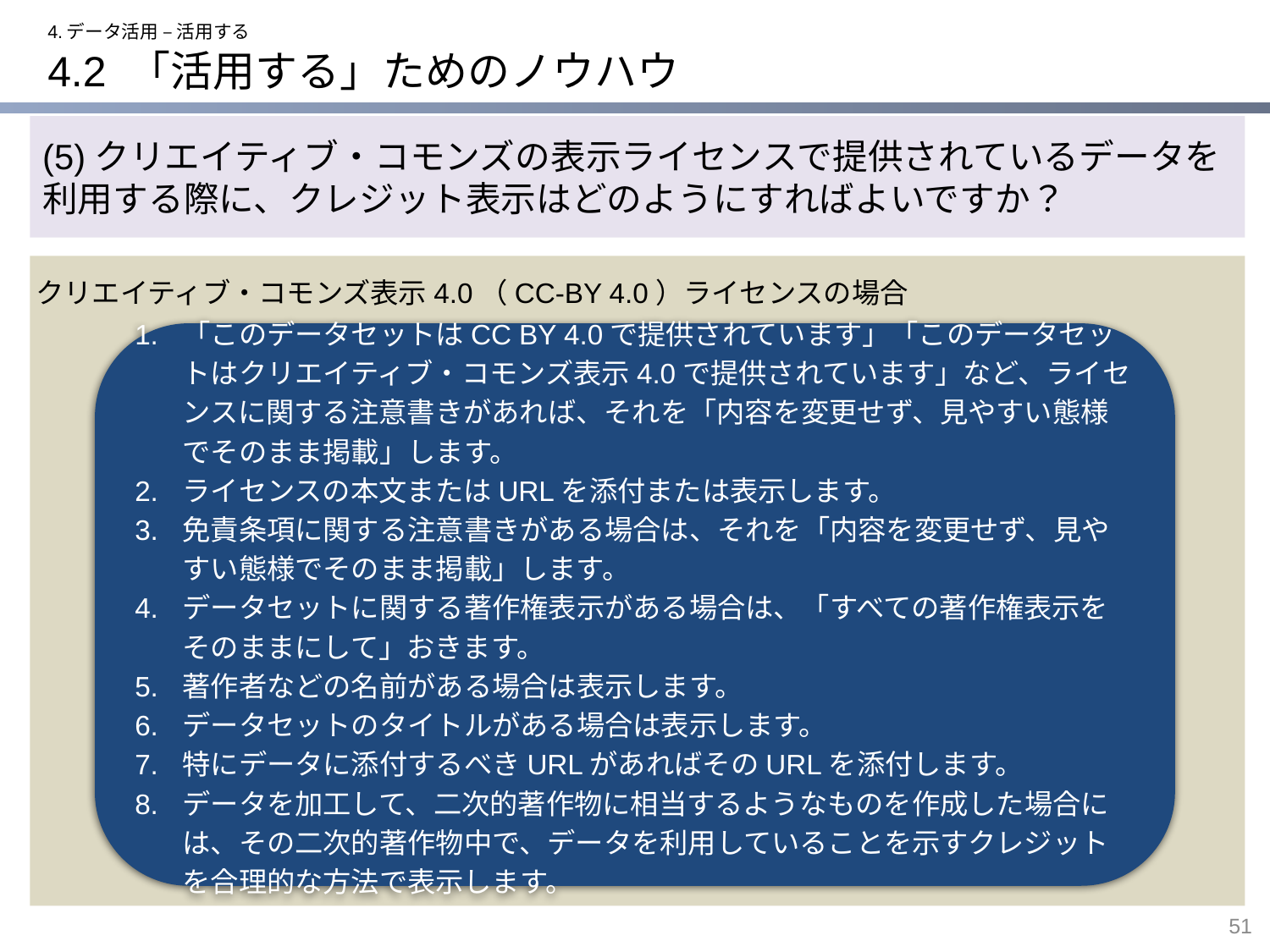

4.データ活用 – 活用する
# 4.2 「活用する」ためのノウハウ
(5)クリエイティブ・コモンズの表示ライセンスで提供されているデータを利用する際に、クレジット表示はどのようにすればよいですか？

クリエイティブ・コモンズ表示4.0（CC-BY 4.0）ライセンスの場合
「このデータセットはCC BY 4.0で提供されています」「このデータセットはクリエイティブ・コモンズ表示4.0で提供されています」など、ライセンスに関する注意書きがあれば、それを「内容を変更せず、見やすい態様でそのまま掲載」します。
ライセンスの本文またはURLを添付または表示します。
免責条項に関する注意書きがある場合は、それを「内容を変更せず、見やすい態様でそのまま掲載」します。
データセットに関する著作権表示がある場合は、「すべての著作権表示をそのままにして」おきます。
著作者などの名前がある場合は表示します。
データセットのタイトルがある場合は表示します。
特にデータに添付するべきURLがあればそのURLを添付します。
データを加工して、二次的著作物に相当するようなものを作成した場合には、その二次的著作物中で、データを利用していることを示すクレジットを合理的な方法で表示します。
51